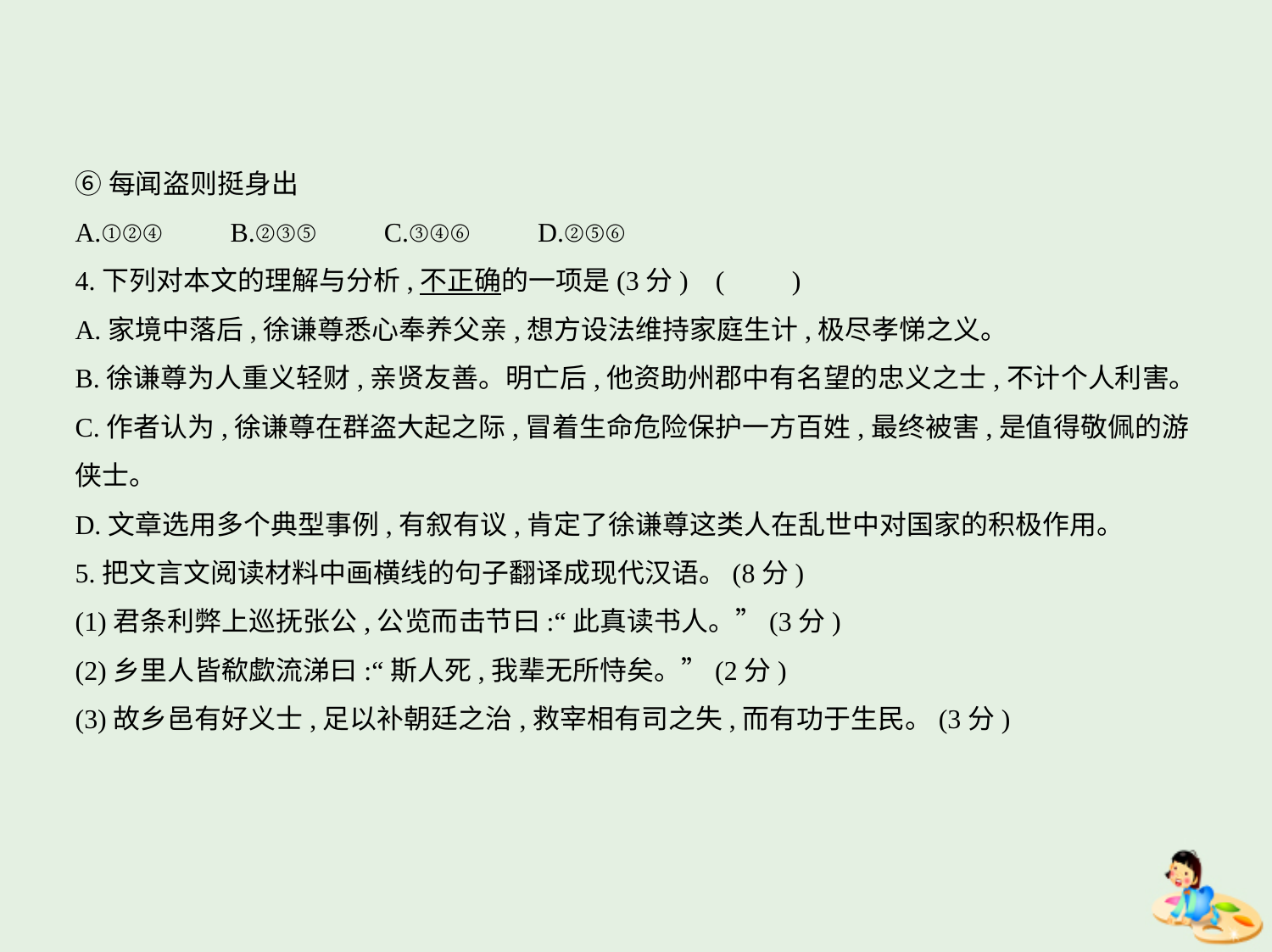

⑥每闻盗则挺身出
A.①②④　　B.②③⑤　　C.③④⑥　　D.②⑤⑥
4.下列对本文的理解与分析,不正确的一项是(3分) (　　)
A.家境中落后,徐谦尊悉心奉养父亲,想方设法维持家庭生计,极尽孝悌之义。
B.徐谦尊为人重义轻财,亲贤友善。明亡后,他资助州郡中有名望的忠义之士,不计个人利害。
C.作者认为,徐谦尊在群盗大起之际,冒着生命危险保护一方百姓,最终被害,是值得敬佩的游
侠士。
D.文章选用多个典型事例,有叙有议,肯定了徐谦尊这类人在乱世中对国家的积极作用。
5.把文言文阅读材料中画横线的句子翻译成现代汉语。(8分)
(1)君条利弊上巡抚张公,公览而击节曰:“此真读书人。”(3分)
(2)乡里人皆欷歔流涕曰:“斯人死,我辈无所恃矣。”(2分)
(3)故乡邑有好义士,足以补朝廷之治,救宰相有司之失,而有功于生民。(3分)